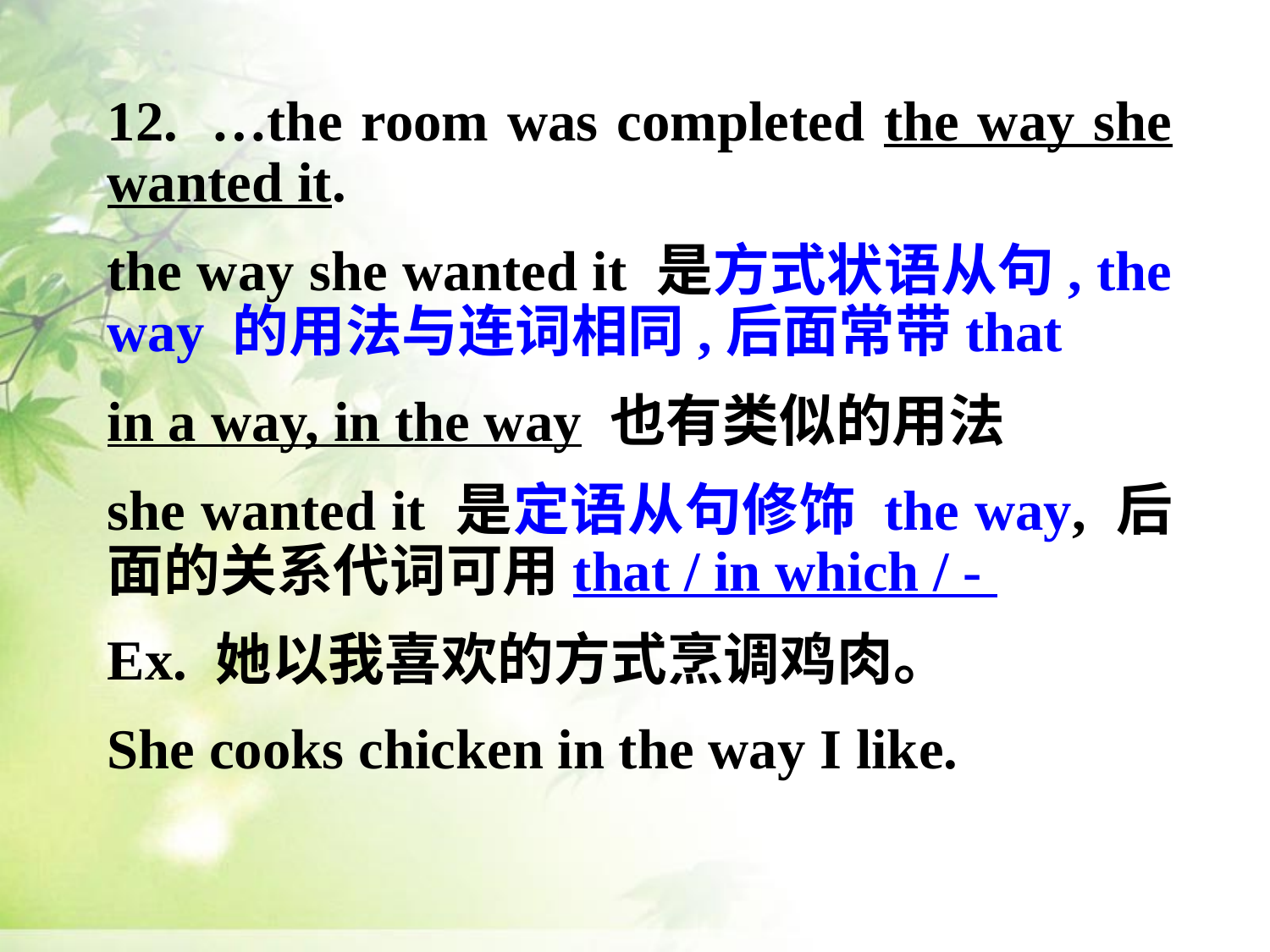

12.  …the room was completed the way she wanted it.
the way she wanted it 是方式状语从句, the way 的用法与连词相同,后面常带that
in a way, in the way 也有类似的用法
she wanted it 是定语从句修饰 the way, 后面的关系代词可用that / in which / -
Ex. 她以我喜欢的方式烹调鸡肉。
She cooks chicken in the way I like.